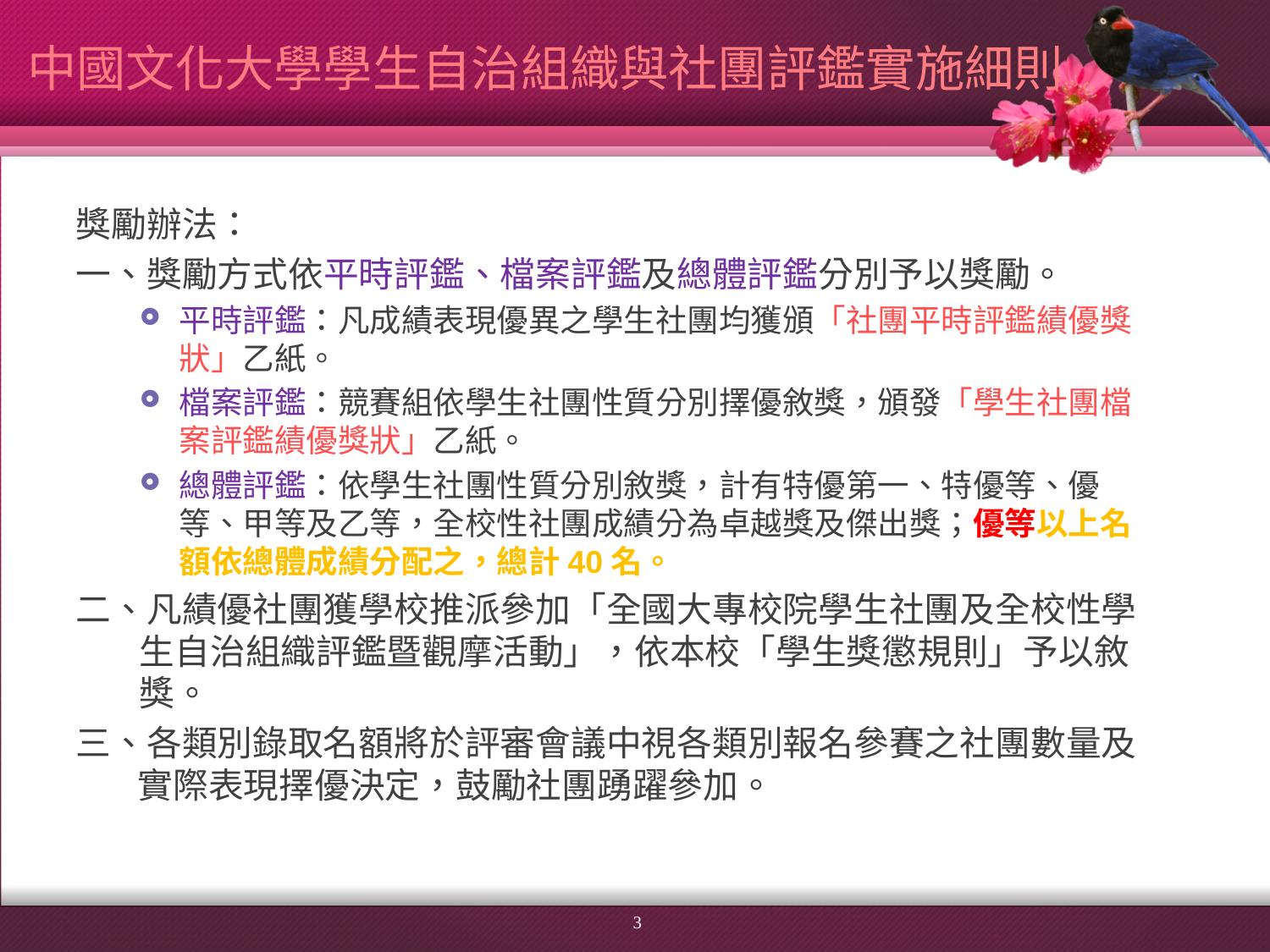

# 中國文化大學學生自治組織與社團評鑑實施細則
獎勵辦法：
一、獎勵方式依平時評鑑、檔案評鑑及總體評鑑分別予以獎勵。
平時評鑑：凡成績表現優異之學生社團均獲頒「社團平時評鑑績優獎狀」乙紙。
檔案評鑑：競賽組依學生社團性質分別擇優敘獎，頒發「學生社團檔案評鑑績優獎狀」乙紙。
總體評鑑：依學生社團性質分別敘獎，計有特優第一、特優等、優等、甲等及乙等，全校性社團成績分為卓越獎及傑出獎；優等以上名額依總體成績分配之，總計40名。
二、凡績優社團獲學校推派參加「全國大專校院學生社團及全校性學生自治組織評鑑暨觀摩活動」，依本校「學生獎懲規則」予以敘獎。
三、各類別錄取名額將於評審會議中視各類別報名參賽之社團數量及實際表現擇優決定，鼓勵社團踴躍參加。
3